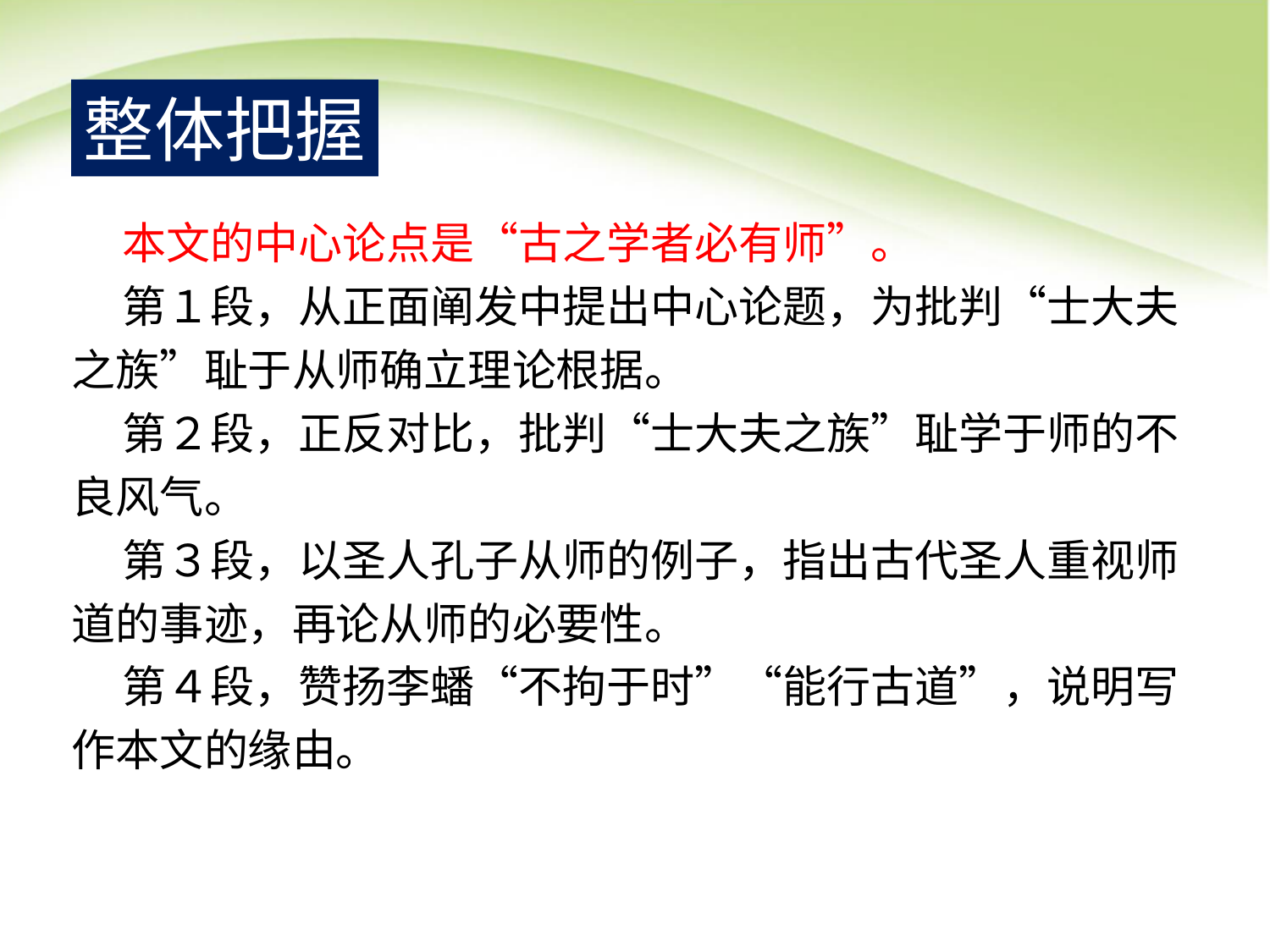

整体把握
    本文的中心论点是“古之学者必有师”。
    第１段，从正面阐发中提出中心论题，为批判“士大夫之族”耻于从师确立理论根据。
    第２段，正反对比，批判“士大夫之族”耻学于师的不良风气。
    第３段，以圣人孔子从师的例子，指出古代圣人重视师道的事迹，再论从师的必要性。
    第４段，赞扬李蟠“不拘于时”“能行古道”，说明写作本文的缘由。